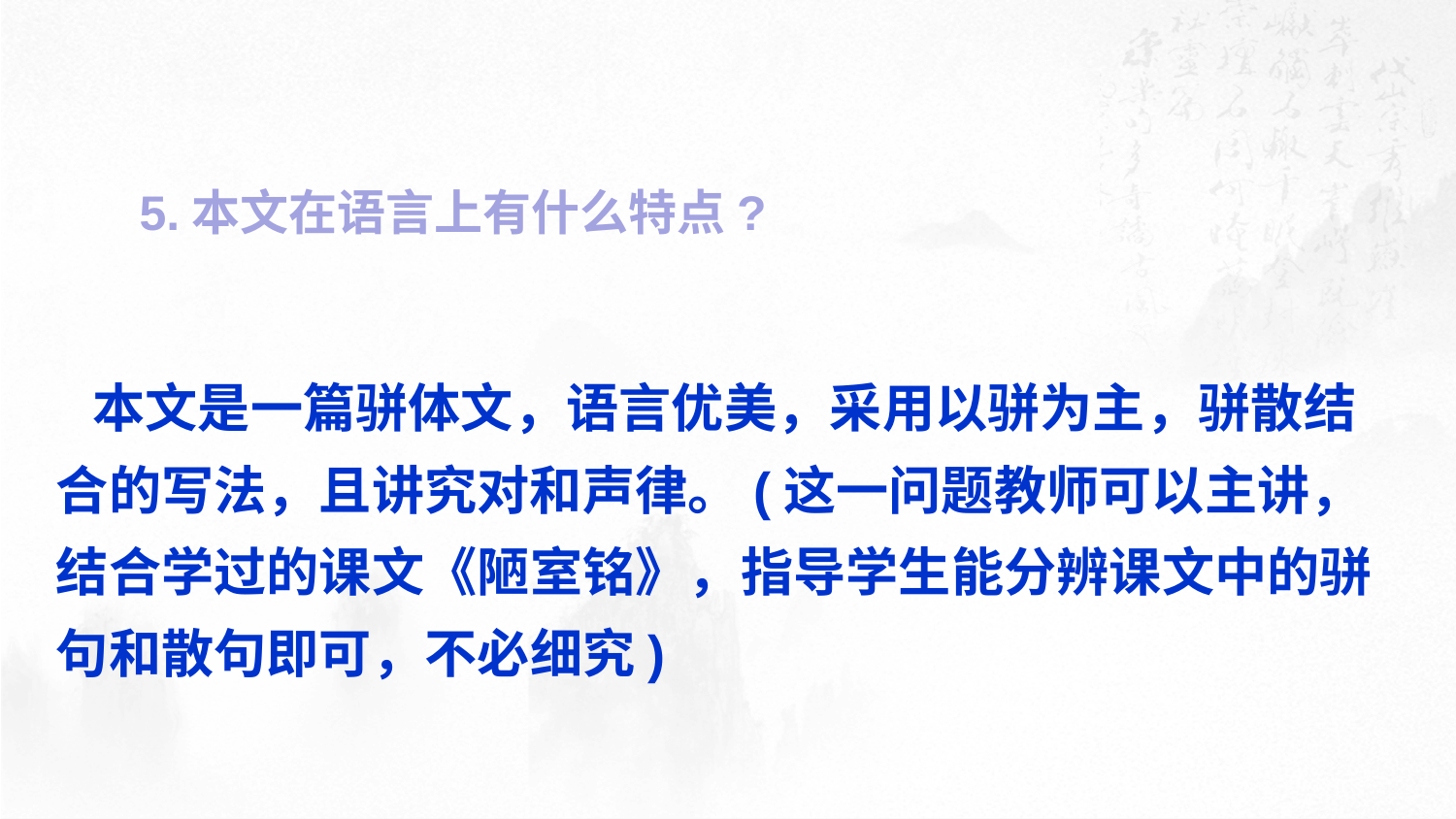

5.本文在语言上有什么特点?
  本文是一篇骈体文，语言优美，采用以骈为主，骈散结合的写法，且讲究对和声律。(这一问题教师可以主讲，结合学过的课文《陋室铭》，指导学生能分辨课文中的骈句和散句即可，不必细究)